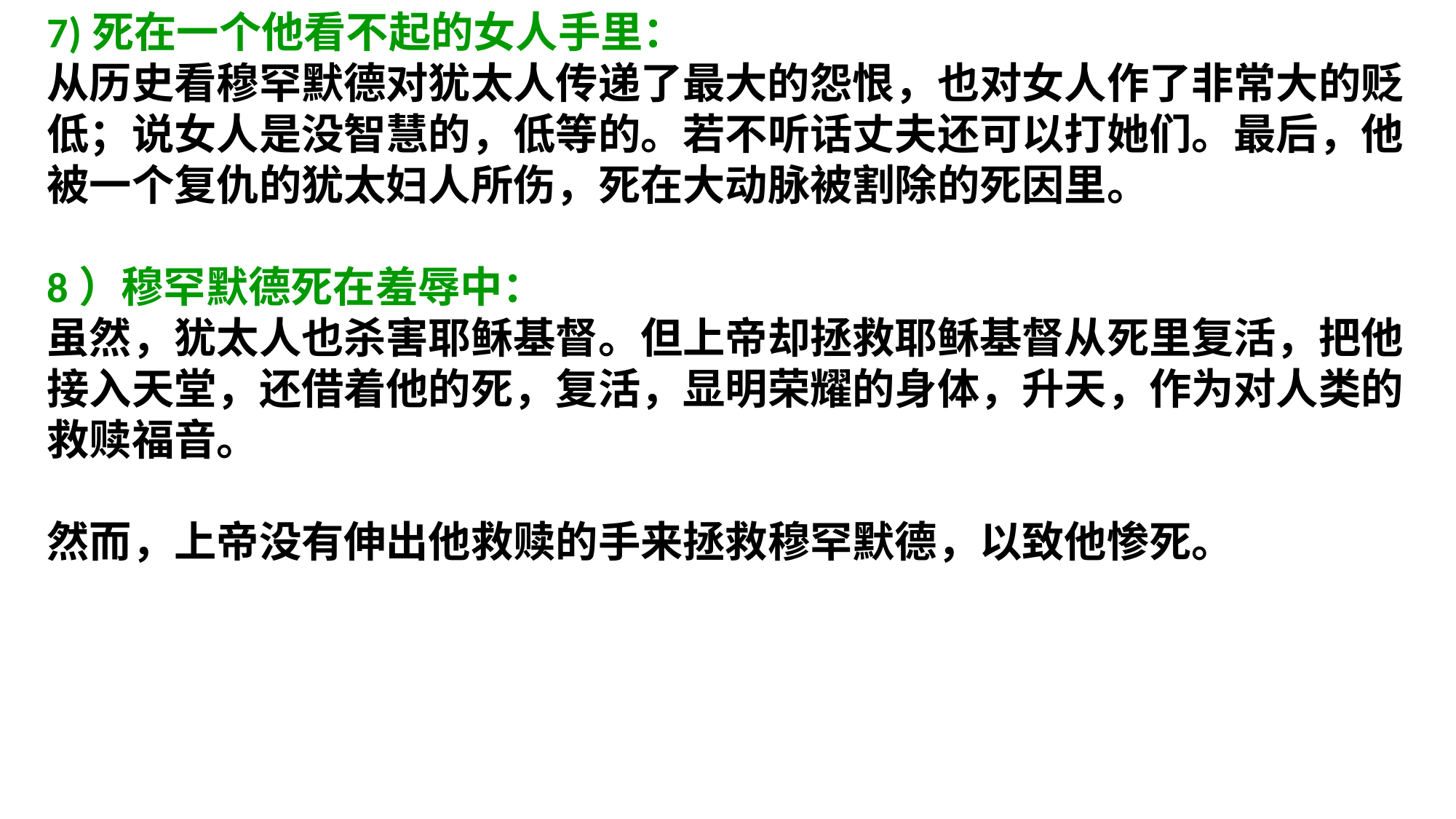

7)死在一个他看不起的女人手里：
从历史看穆罕默德对犹太人传递了最大的怨恨，也对女人作了非常大的贬低；说女人是没智慧的，低等的。若不听话丈夫还可以打她们。最后，他被一个复仇的犹太妇人所伤，死在大动脉被割除的死因里。

8）穆罕默德死在羞辱中：
虽然，犹太人也杀害耶稣基督。但上帝却拯救耶稣基督从死里复活，把他接入天堂，还借着他的死，复活，显明荣耀的身体，升天，作为对人类的救赎福音。

然而，上帝没有伸出他救赎的手来拯救穆罕默德，以致他惨死。